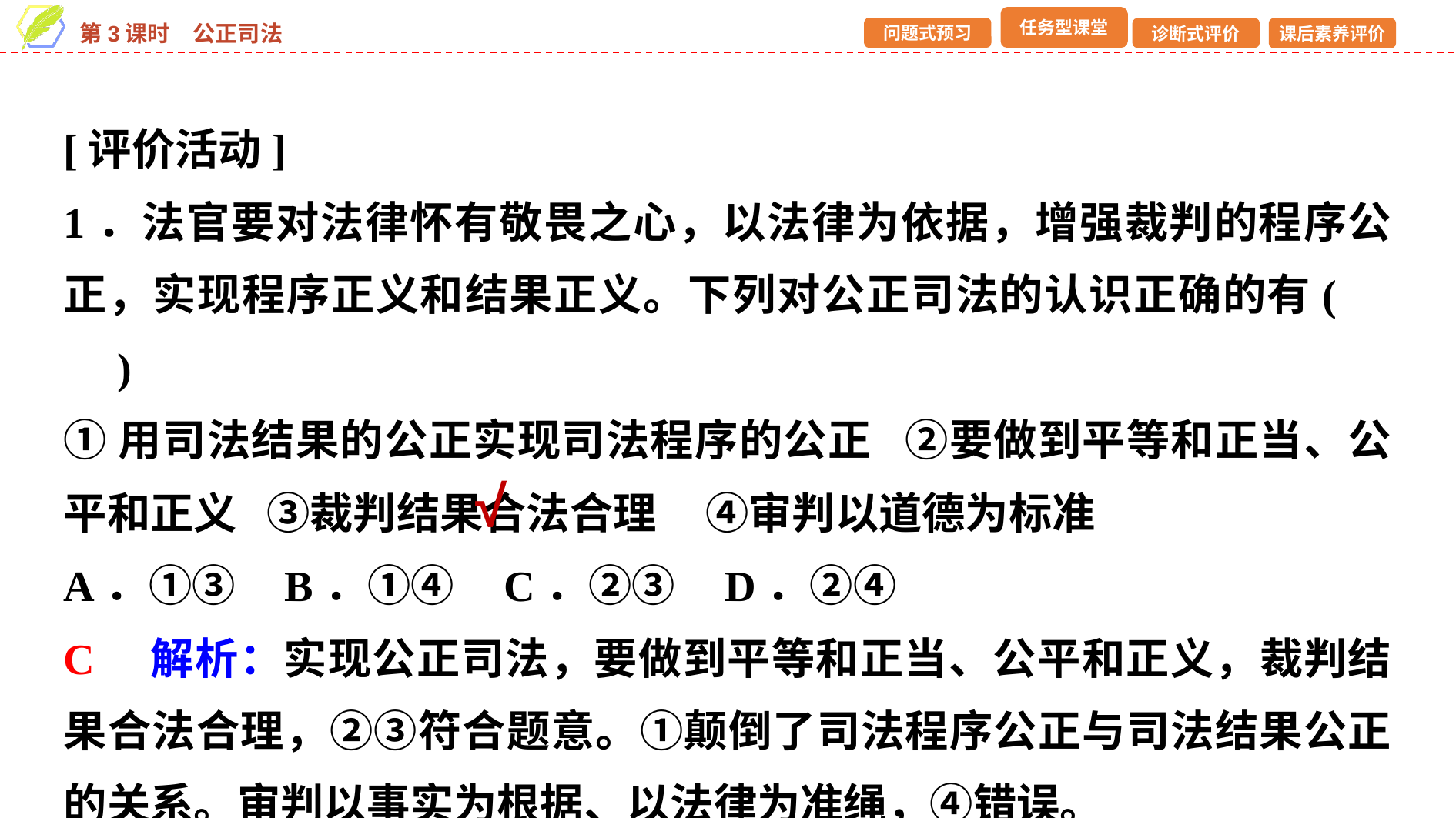

[评价活动]
1．法官要对法律怀有敬畏之心，以法律为依据，增强裁判的程序公正，实现程序正义和结果正义。下列对公正司法的认识正确的有(　　)
①用司法结果的公正实现司法程序的公正   ②要做到平等和正当、公平和正义   ③裁判结果合法合理     ④审判以道德为标准
A．①③    B．①④    C．②③    D．②④
C　解析：实现公正司法，要做到平等和正当、公平和正义，裁判结果合法合理，②③符合题意。①颠倒了司法程序公正与司法结果公正的关系。审判以事实为根据、以法律为准绳，④错误。
√